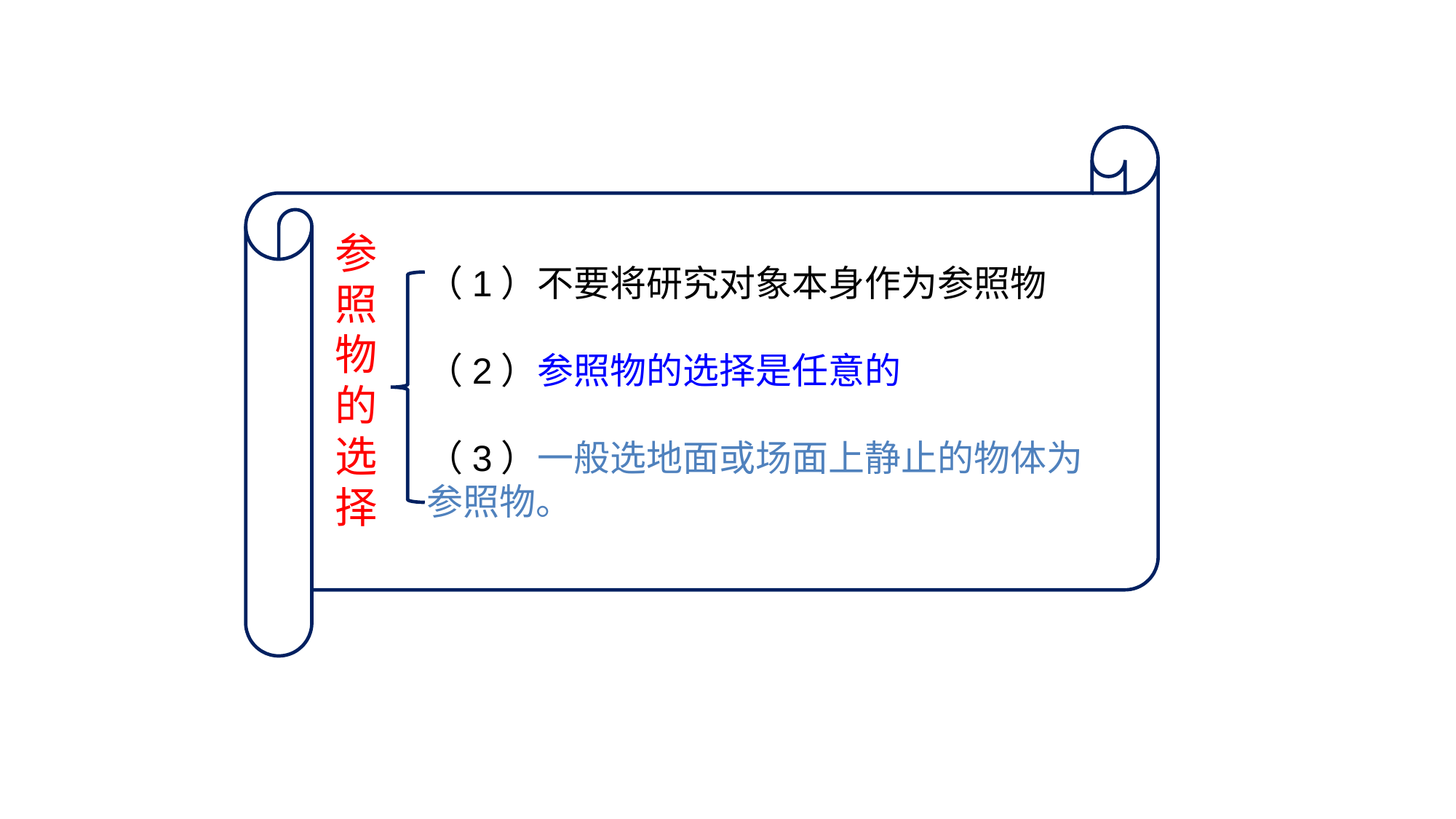

参照物的选择

（1）不要将研究对象本身作为参照物

（2）参照物的选择是任意的

（3）一般选地面或场面上静止的物体为  参照物。